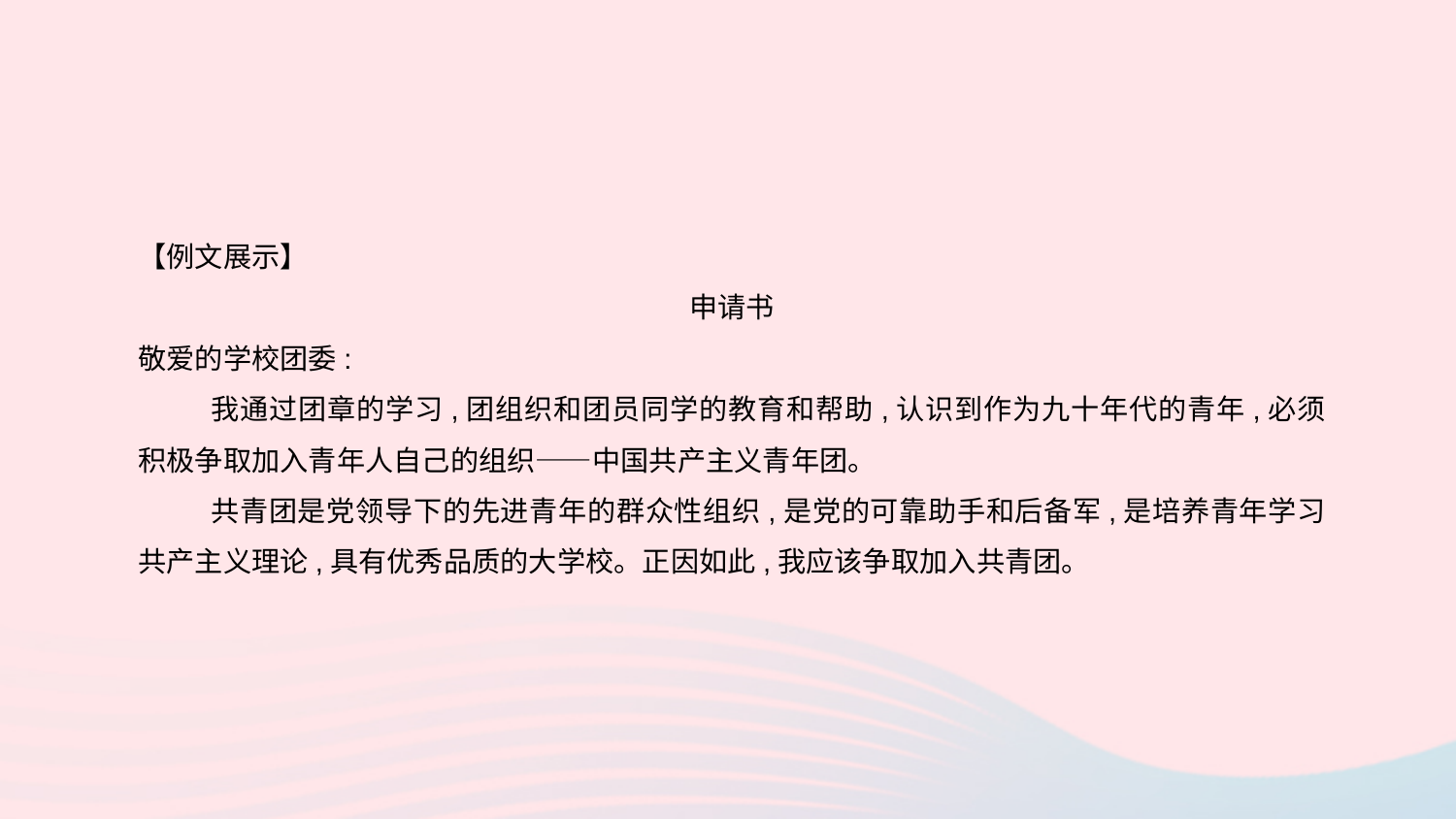

【例文展示】
申请书
敬爱的学校团委:
我通过团章的学习,团组织和团员同学的教育和帮助,认识到作为九十年代的青年,必须积极争取加入青年人自己的组织——中国共产主义青年团。
共青团是党领导下的先进青年的群众性组织,是党的可靠助手和后备军,是培养青年学习共产主义理论,具有优秀品质的大学校。正因如此,我应该争取加入共青团。